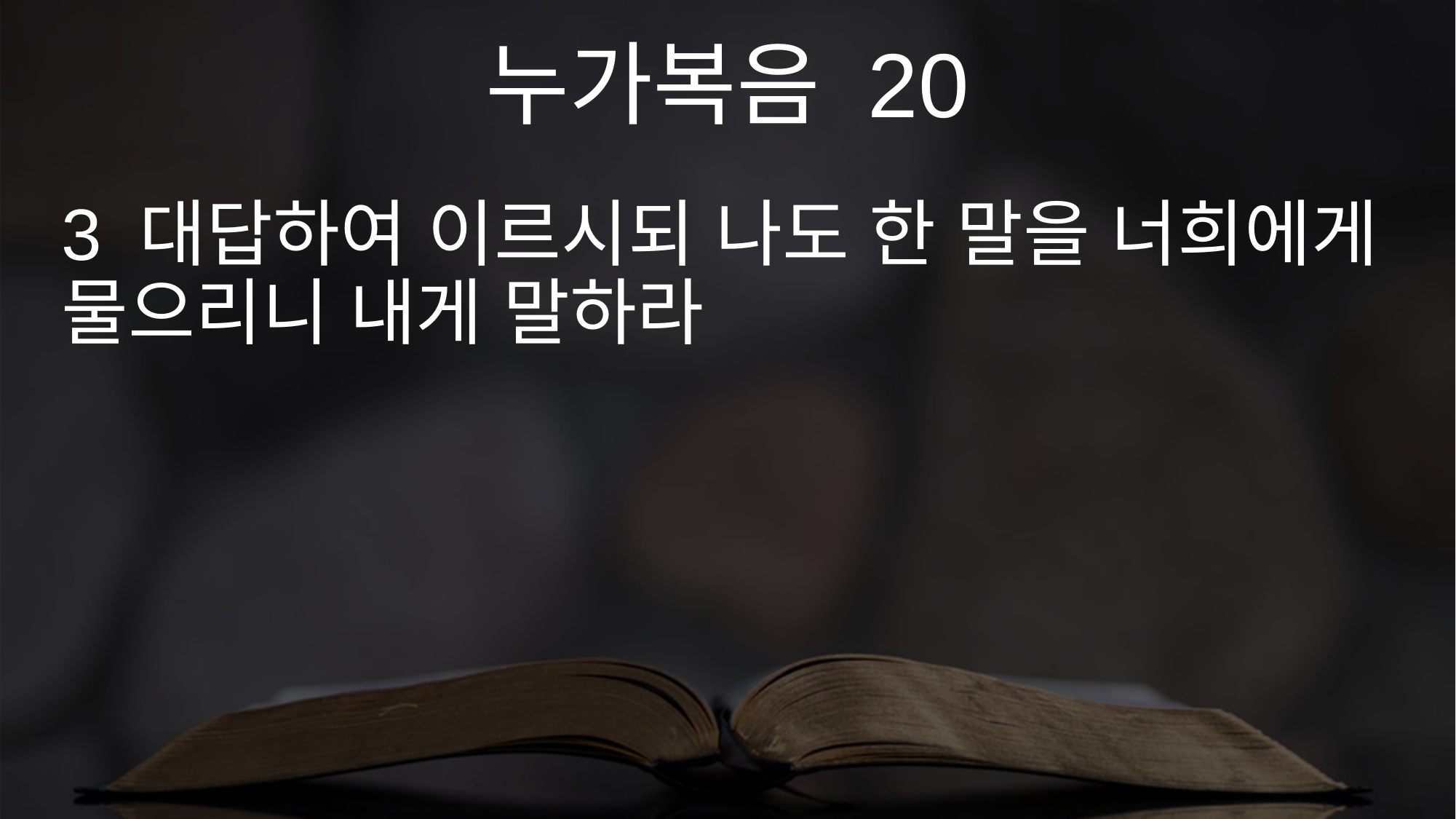

누가복음 20
3 대답하여 이르시되 나도 한 말을 너희에게 물으리니 내게 말하라